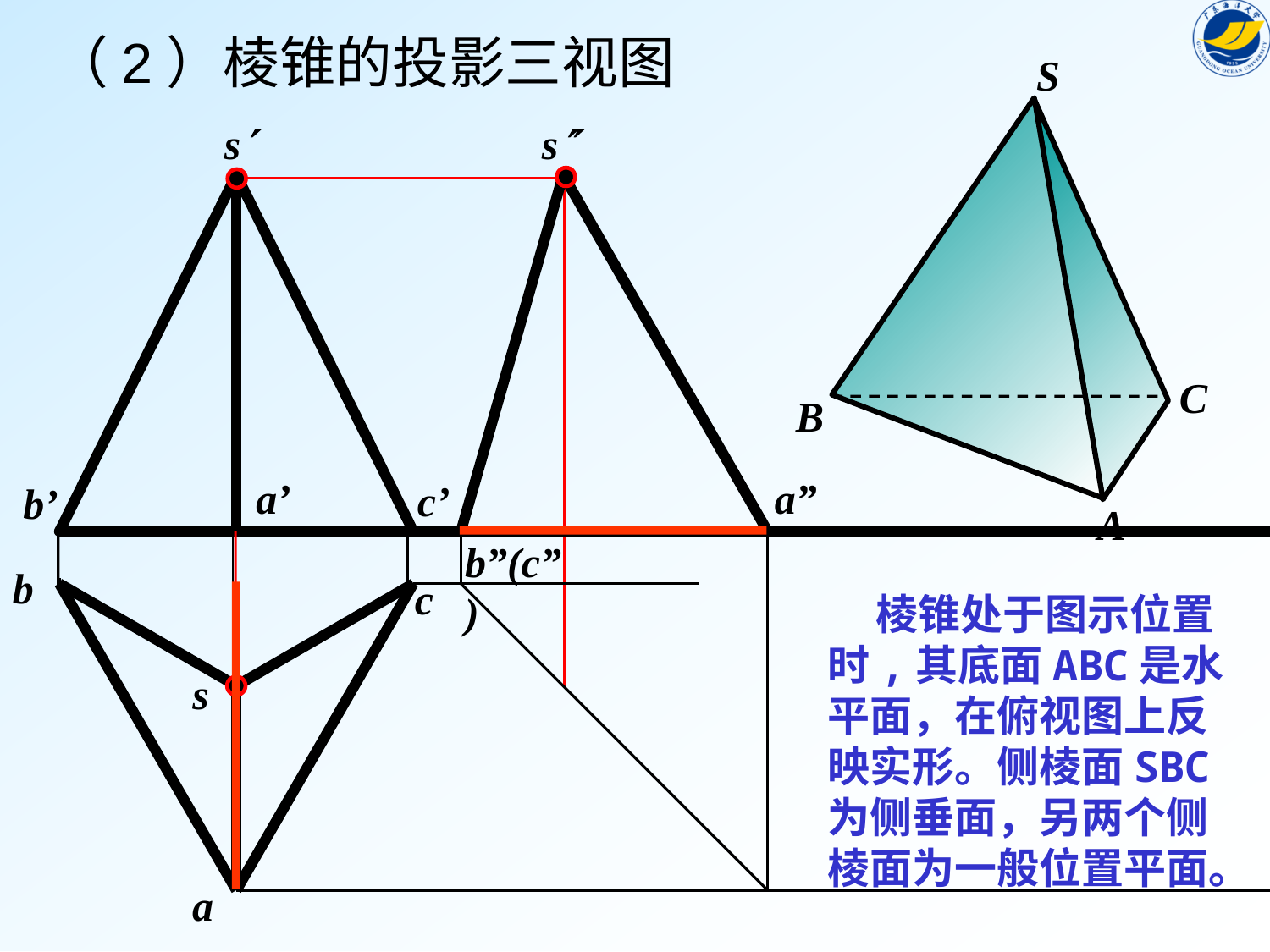

（2）棱锥的投影三视图
S

s′
s″

C
B
a’
a”
b”(c”)
c’
b’

A

b
c
    棱锥处于图示位置时,其底面ABC是水平面，在俯视图上反映实形。侧棱面SBC为侧垂面，另两个侧棱面为一般位置平面。

s

a